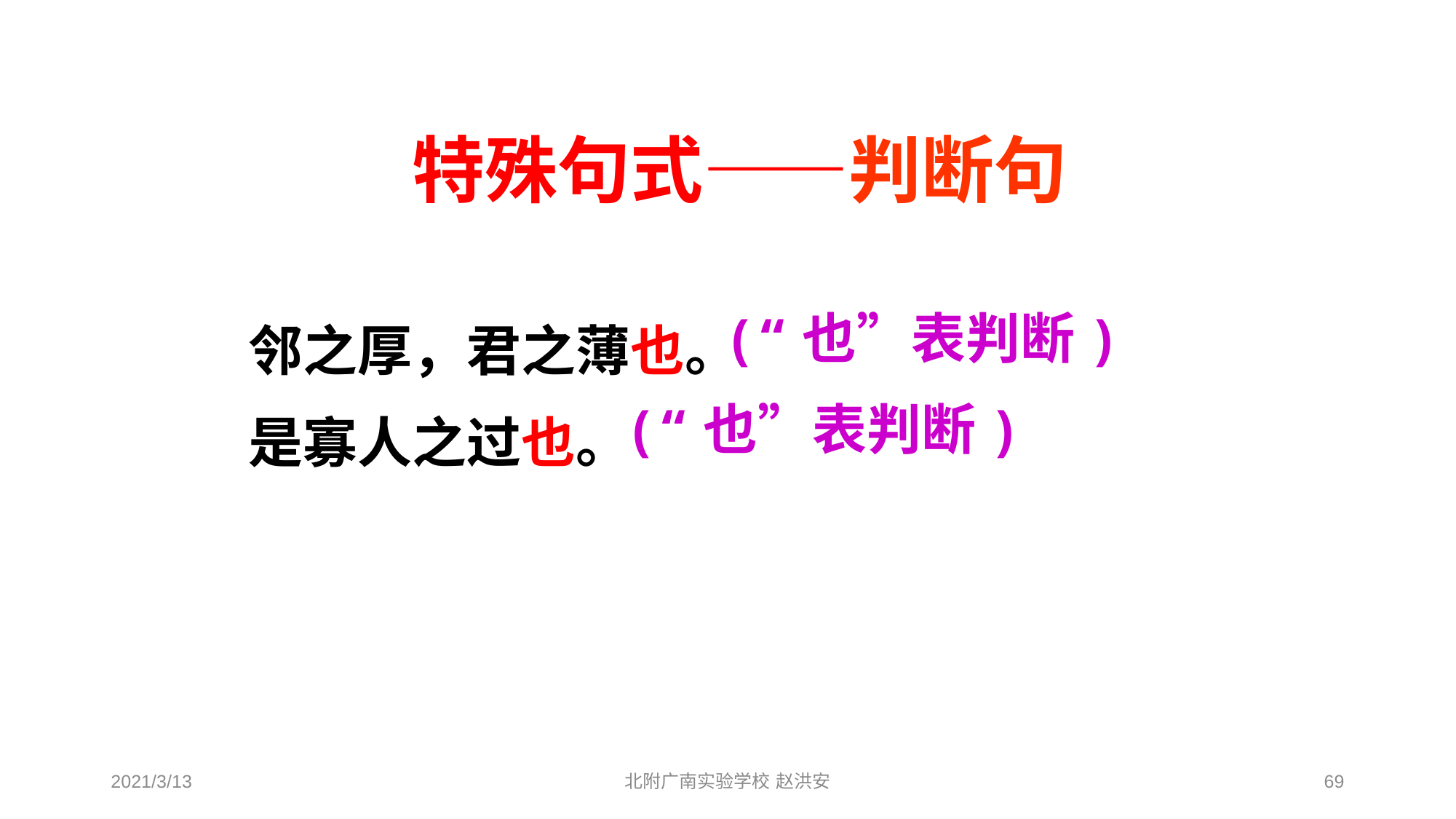

特殊句式——判断句
邻之厚，君之薄也。
是寡人之过也。
(“也”表判断)
(“也”表判断)
2021/3/13
北附广南实验学校 赵洪安
69